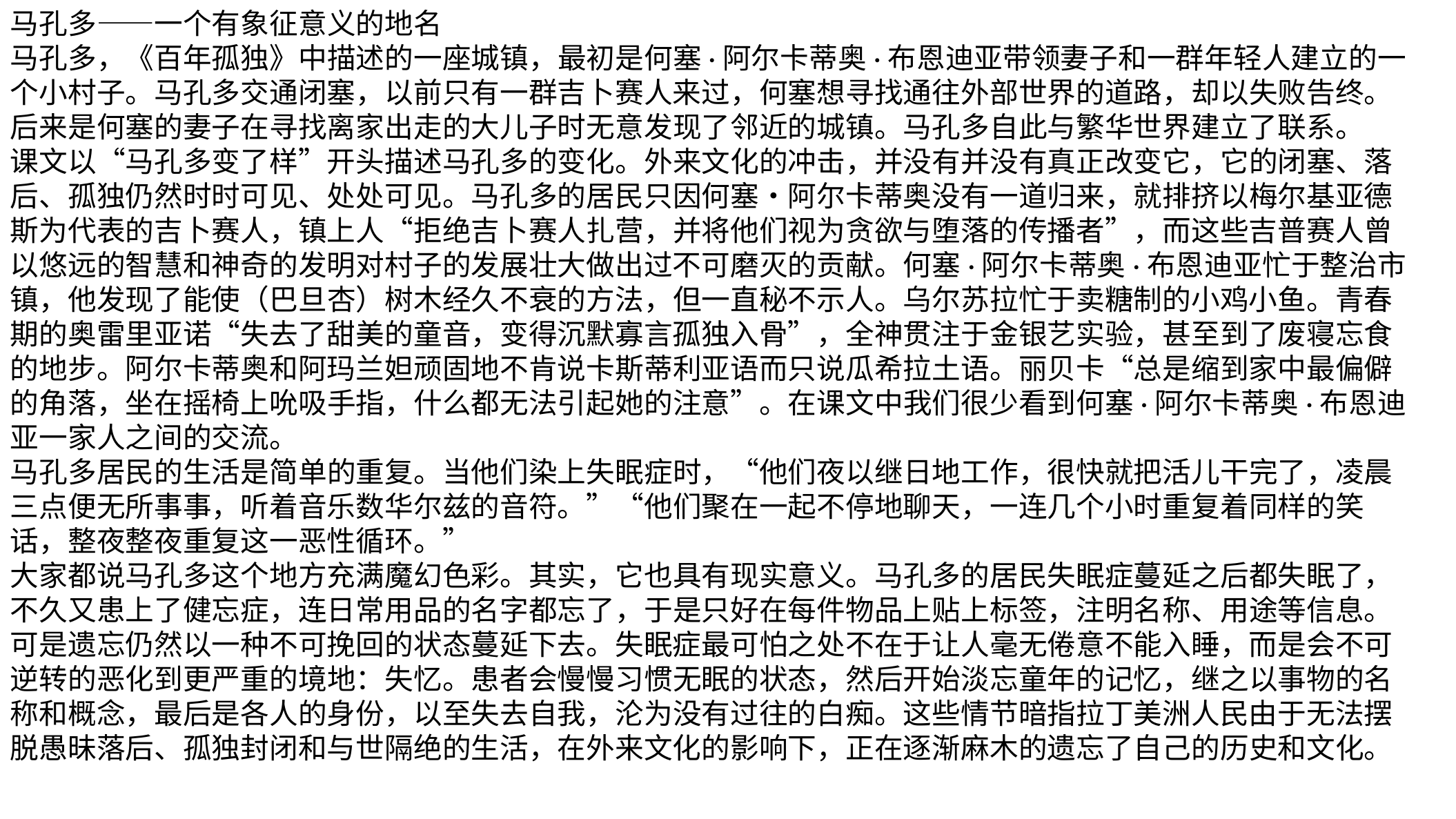

马孔多——一个有象征意义的地名
马孔多，《百年孤独》中描述的一座城镇，最初是何塞·阿尔卡蒂奥·布恩迪亚带领妻子和一群年轻人建立的一个小村子。马孔多交通闭塞，以前只有一群吉卜赛人来过，何塞想寻找通往外部世界的道路，却以失败告终。后来是何塞的妻子在寻找离家出走的大儿子时无意发现了邻近的城镇。马孔多自此与繁华世界建立了联系。
课文以“马孔多变了样”开头描述马孔多的变化。外来文化的冲击，并没有并没有真正改变它，它的闭塞、落后、孤独仍然时时可见、处处可见。马孔多的居民只因何塞•阿尔卡蒂奥没有一道归来，就排挤以梅尔基亚德斯为代表的吉卜赛人，镇上人“拒绝吉卜赛人扎营，并将他们视为贪欲与堕落的传播者”，而这些吉普赛人曾以悠远的智慧和神奇的发明对村子的发展壮大做出过不可磨灭的贡献。何塞·阿尔卡蒂奥·布恩迪亚忙于整治市镇，他发现了能使（巴旦杏）树木经久不衰的方法，但一直秘不示人。乌尔苏拉忙于卖糖制的小鸡小鱼。青春期的奥雷里亚诺“失去了甜美的童音，变得沉默寡言孤独入骨”，全神贯注于金银艺实验，甚至到了废寝忘食的地步。阿尔卡蒂奥和阿玛兰妲顽固地不肯说卡斯蒂利亚语而只说瓜希拉土语。丽贝卡“总是缩到家中最偏僻的角落，坐在摇椅上吮吸手指，什么都无法引起她的注意”。在课文中我们很少看到何塞·阿尔卡蒂奥·布恩迪亚一家人之间的交流。
马孔多居民的生活是简单的重复。当他们染上失眠症时，“他们夜以继日地工作，很快就把活儿干完了，凌晨三点便无所事事，听着音乐数华尔兹的音符。”“他们聚在一起不停地聊天，一连几个小时重复着同样的笑话，整夜整夜重复这一恶性循环。”
大家都说马孔多这个地方充满魔幻色彩。其实，它也具有现实意义。马孔多的居民失眠症蔓延之后都失眠了，不久又患上了健忘症，连日常用品的名字都忘了，于是只好在每件物品上贴上标签，注明名称、用途等信息。可是遗忘仍然以一种不可挽回的状态蔓延下去。失眠症最可怕之处不在于让人毫无倦意不能入睡，而是会不可逆转的恶化到更严重的境地：失忆。患者会慢慢习惯无眠的状态，然后开始淡忘童年的记忆，继之以事物的名称和概念，最后是各人的身份，以至失去自我，沦为没有过往的白痴。这些情节暗指拉丁美洲人民由于无法摆脱愚昧落后、孤独封闭和与世隔绝的生活，在外来文化的影响下，正在逐渐麻木的遗忘了自己的历史和文化。